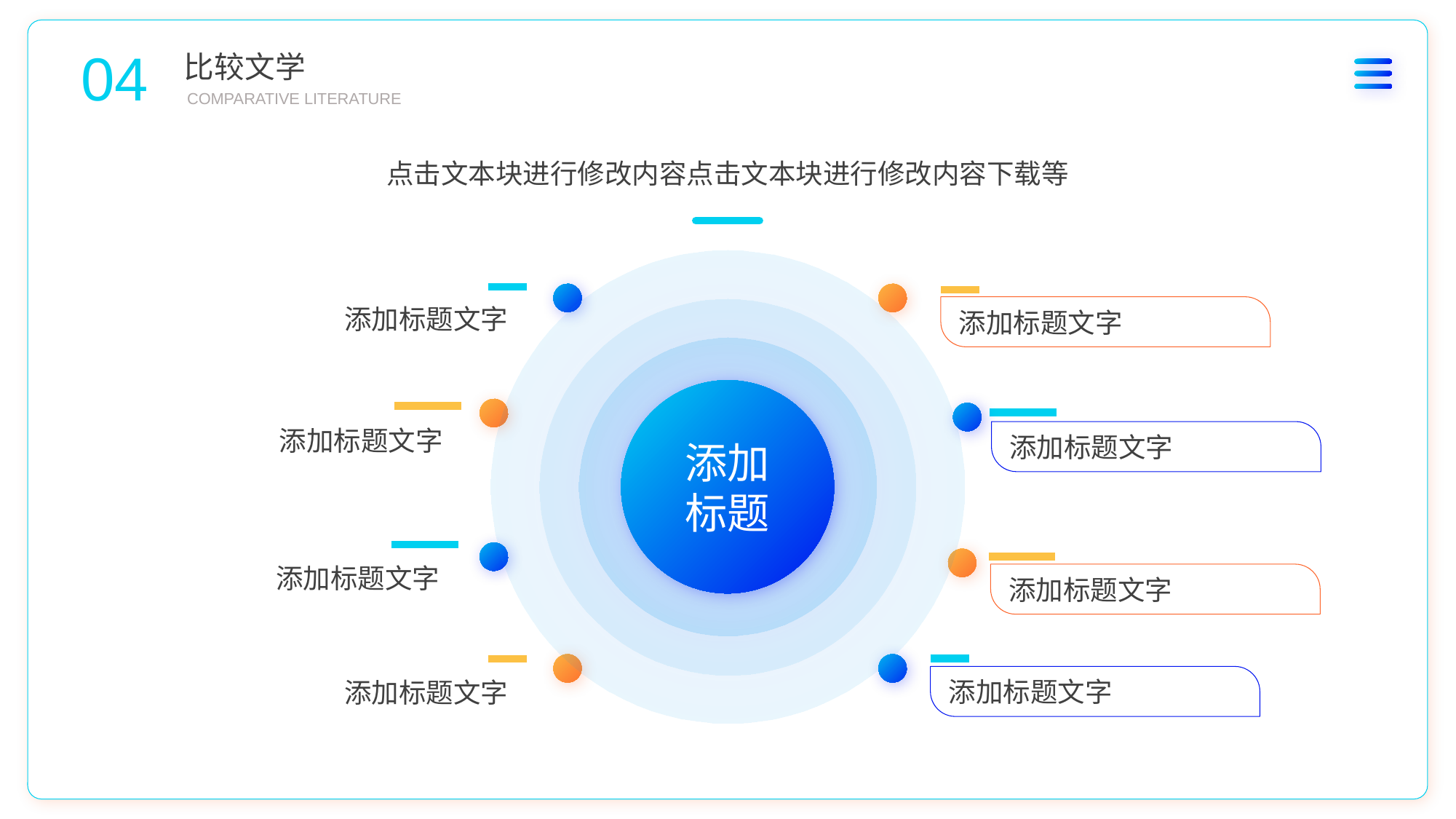

04
比较文学

COMPARATIVE LITERATURE
点击文本块进行修改内容点击文本块进行修改内容下载等

添加标题文字
添加标题文字

添加标题文字
添加标题
添加标题文字

添加标题文字
添加标题文字

添加标题文字
添加标题文字